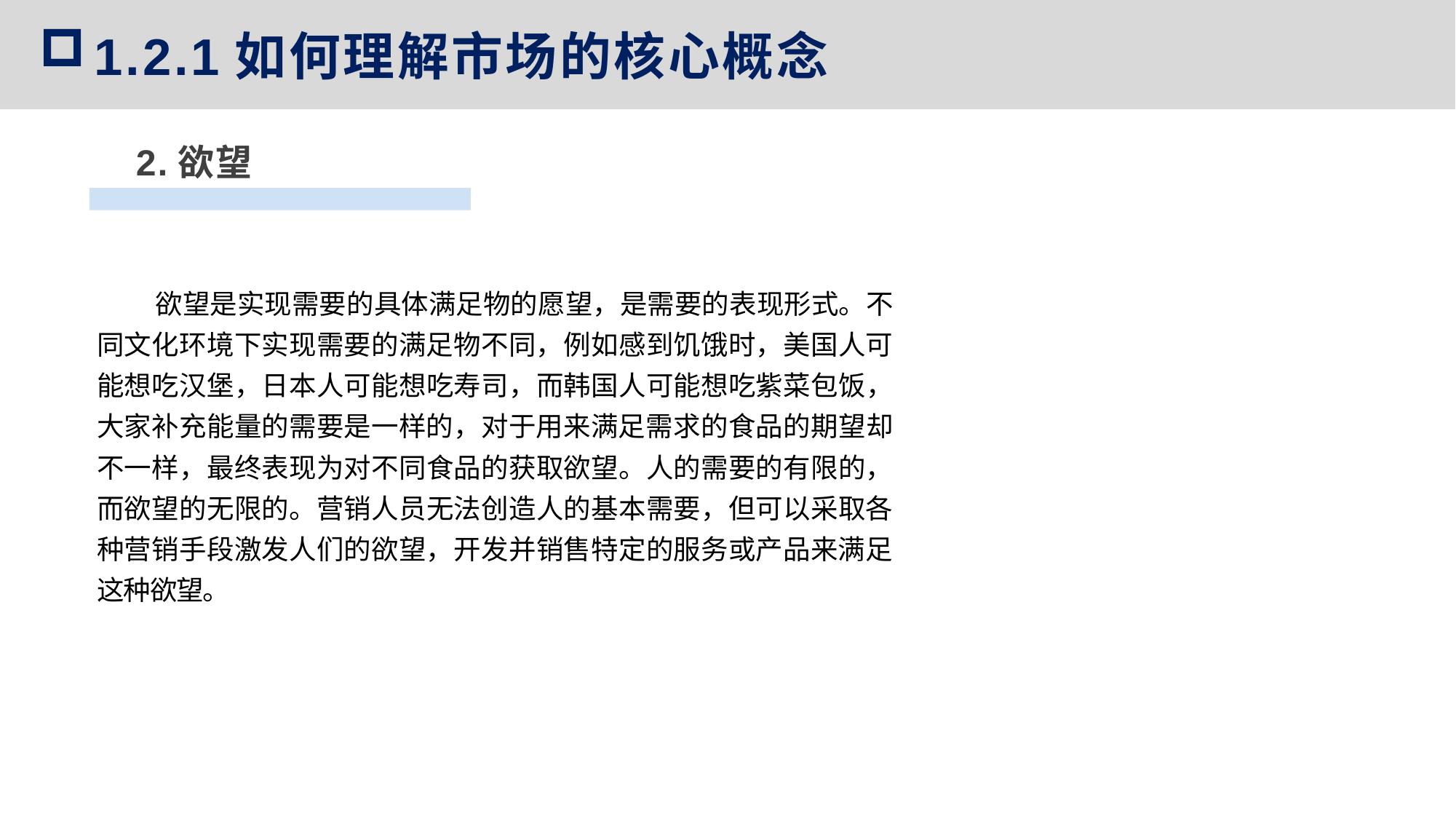

1.2.1如何理解市场的核心概念
2.欲望

   欲望是实现需要的具体满足物的愿望，是需要的表现形式。不同文化环境下实现需要的满足物不同，例如感到饥饿时，美国人可能想吃汉堡，日本人可能想吃寿司，而韩国人可能想吃紫菜包饭，大家补充能量的需要是一样的，对于用来满足需求的食品的期望却不一样，最终表现为对不同食品的获取欲望。人的需要的有限的，而欲望的无限的。营销人员无法创造人的基本需要，但可以采取各种营销手段激发人们的欲望，开发并销售特定的服务或产品来满足这种欲望。